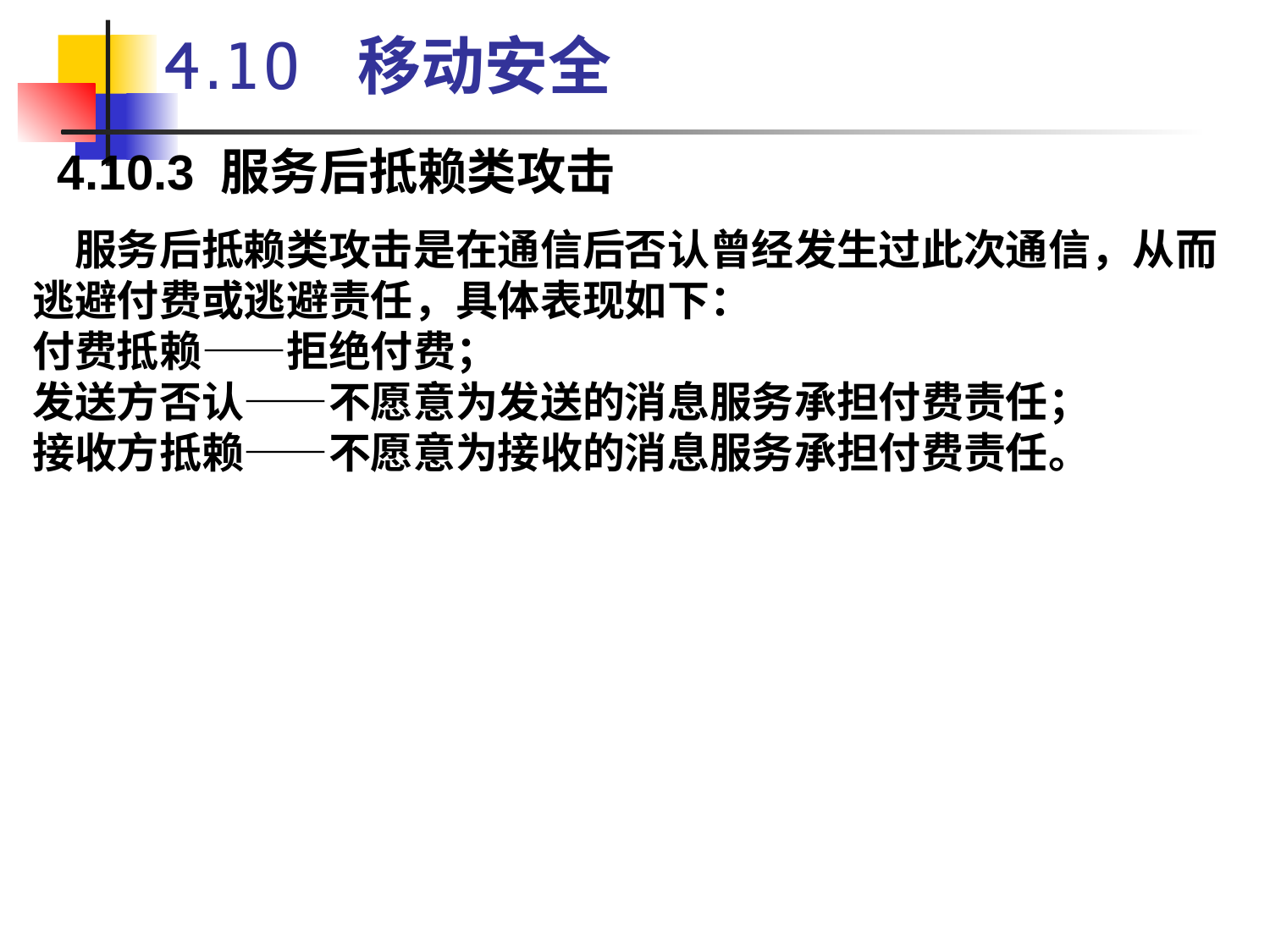

4.10  移动安全
4.10.3 服务后抵赖类攻击
　服务后抵赖类攻击是在通信后否认曾经发生过此次通信，从而逃避付费或逃避责任，具体表现如下：
付费抵赖——拒绝付费；
发送方否认——不愿意为发送的消息服务承担付费责任；
接收方抵赖——不愿意为接收的消息服务承担付费责任。